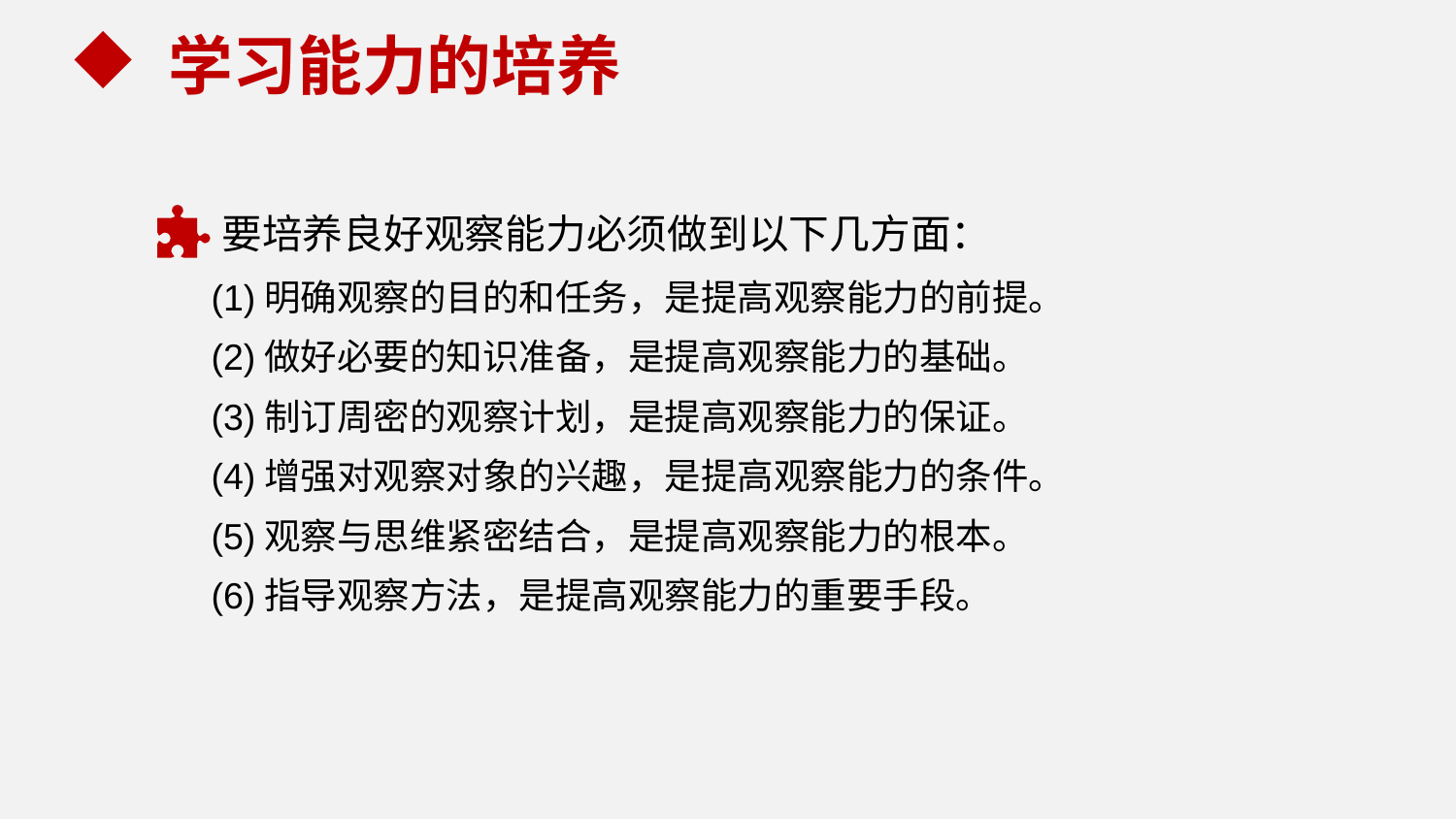

学习能力的培养
要培养良好观察能力必须做到以下几方面：

(1)明确观察的目的和任务，是提高观察能力的前提。
(2)做好必要的知识准备，是提高观察能力的基础。
(3)制订周密的观察计划，是提高观察能力的保证。
(4)增强对观察对象的兴趣，是提高观察能力的条件。
(5)观察与思维紧密结合，是提高观察能力的根本。
(6)指导观察方法，是提高观察能力的重要手段。